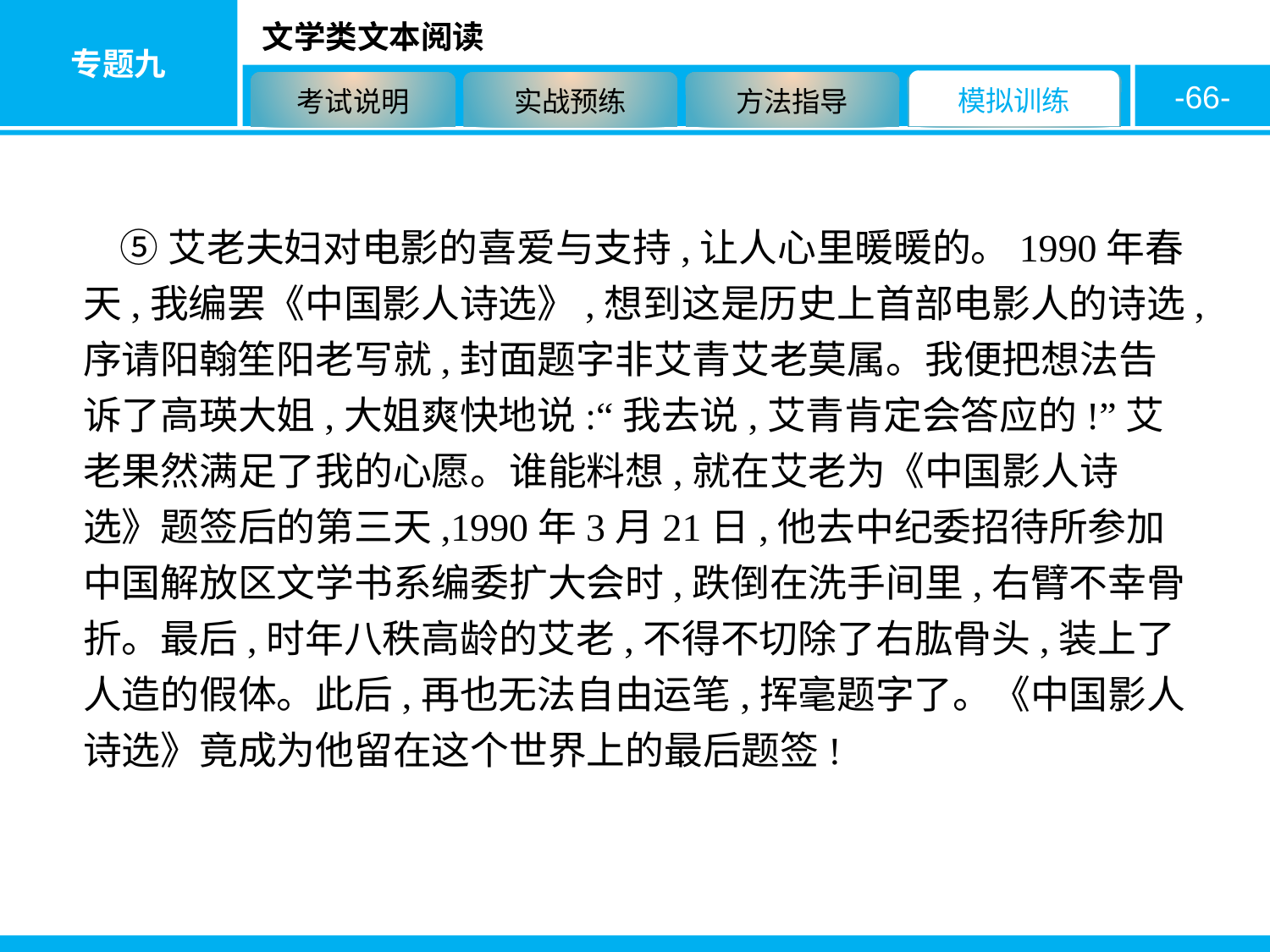

-66-
⑤艾老夫妇对电影的喜爱与支持,让人心里暖暖的。1990年春天,我编罢《中国影人诗选》,想到这是历史上首部电影人的诗选,序请阳翰笙阳老写就,封面题字非艾青艾老莫属。我便把想法告诉了高瑛大姐,大姐爽快地说:“我去说,艾青肯定会答应的!”艾老果然满足了我的心愿。谁能料想,就在艾老为《中国影人诗选》题签后的第三天,1990年3月21日,他去中纪委招待所参加中国解放区文学书系编委扩大会时,跌倒在洗手间里,右臂不幸骨折。最后,时年八秩高龄的艾老,不得不切除了右肱骨头,装上了人造的假体。此后,再也无法自由运笔,挥毫题字了。《中国影人诗选》竟成为他留在这个世界上的最后题签!